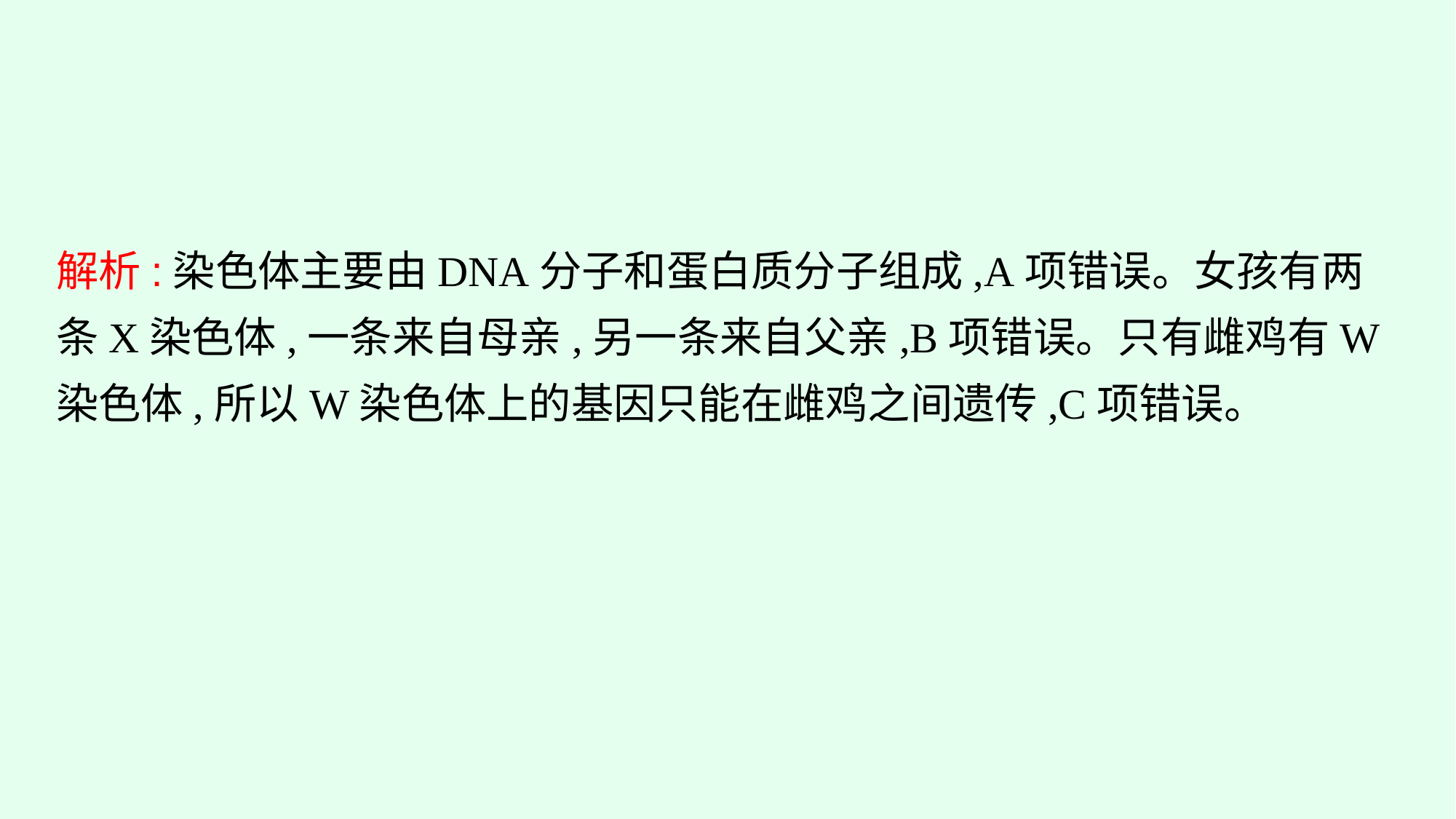

解析:染色体主要由DNA分子和蛋白质分子组成,A项错误。女孩有两条X染色体,一条来自母亲,另一条来自父亲,B项错误。只有雌鸡有W染色体,所以W染色体上的基因只能在雌鸡之间遗传,C项错误。